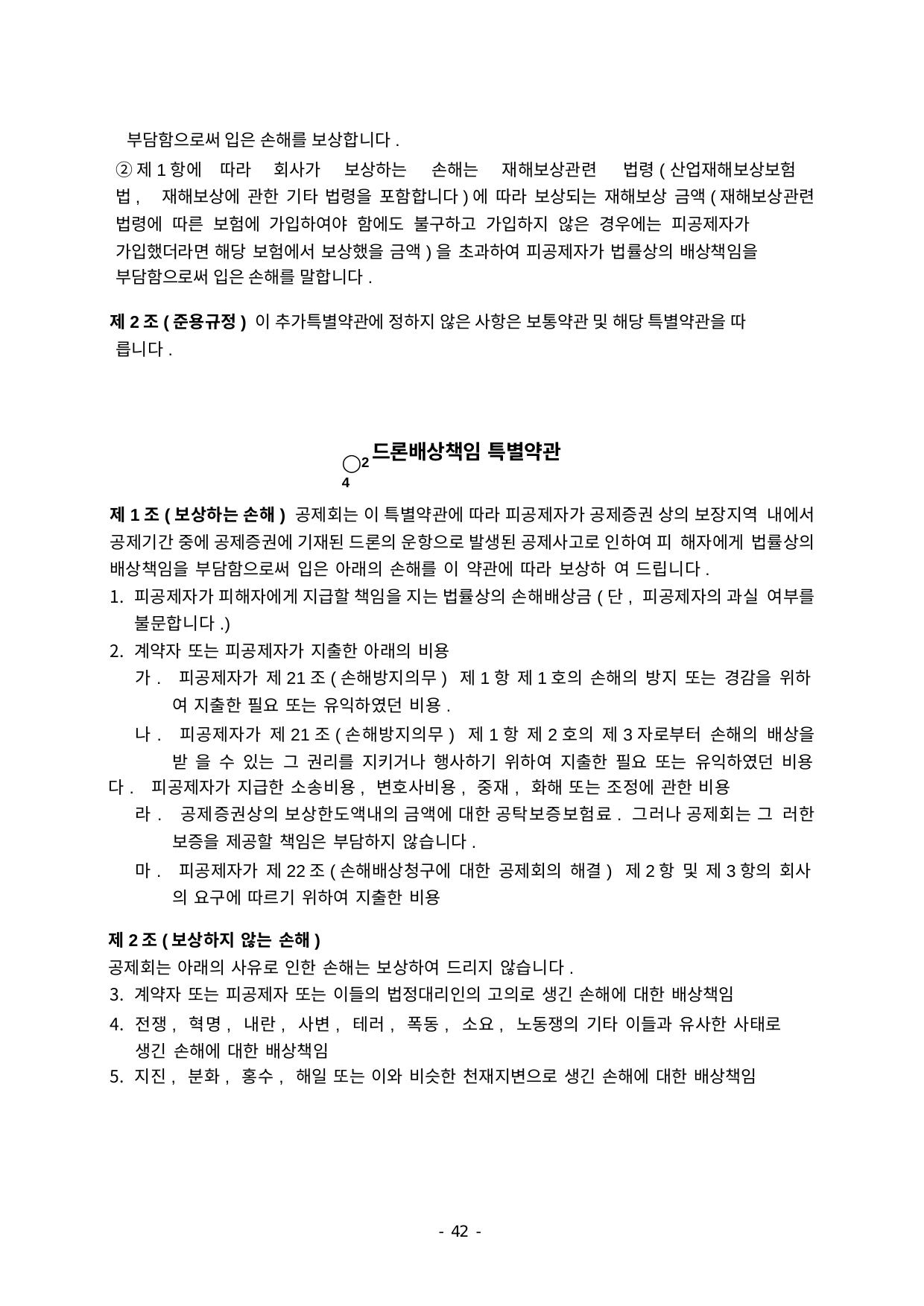

부담함으로써 입은 손해를 보상합니다.
②제1항에	따라	회사가	보상하는	손해는	재해보상관련	법령(산업재해보상보험법,  재해보상에 관한 기타 법령을 포함합니다)에 따라 보상되는 재해보상 금액(재해보상관련
법령에 따른 보험에 가입하여야 함에도 불구하고 가입하지 않은 경우에는 피공제자가  가입했더라면 해당 보험에서 보상했을 금액)을 초과하여 피공제자가 법률상의 배상책임을
부담함으로써 입은 손해를 말합니다.

제2조(준용규정) 이 추가특별약관에 정하지 않은 사항은 보통약관 및 해당 특별약관을 따  릅니다.
◯24
드론배상책임 특별약관
제1조(보상하는 손해) 공제회는 이 특별약관에 따라 피공제자가 공제증권 상의 보장지역  내에서 공제기간 중에 공제증권에 기재된 드론의 운항으로 발생된 공제사고로 인하여 피  해자에게 법률상의 배상책임을 부담함으로써 입은 아래의 손해를 이 약관에 따라 보상하  여 드립니다.
피공제자가 피해자에게 지급할 책임을 지는 법률상의 손해배상금(단, 피공제자의 과실  여부를 불문합니다.)
계약자 또는 피공제자가 지출한 아래의 비용
가. 피공제자가 제21조(손해방지의무) 제1항 제1호의 손해의 방지 또는 경감을 위하  여 지출한 필요 또는 유익하였던 비용.
나. 피공제자가 제21조(손해방지의무) 제1항 제2호의 제3자로부터 손해의 배상을 받  을 수 있는 그 권리를 지키거나 행사하기 위하여 지출한 필요 또는 유익하였던  비용
다. 피공제자가 지급한 소송비용, 변호사비용, 중재, 화해 또는 조정에 관한 비용
라.  공제증권상의 보상한도액내의 금액에 대한 공탁보증보험료. 그러나 공제회는 그  러한 보증을 제공할 책임은 부담하지 않습니다.
마. 피공제자가 제22조(손해배상청구에 대한 공제회의 해결) 제2항 및 제3항의 회사  의 요구에 따르기 위하여 지출한 비용

제2조(보상하지 않는 손해)
공제회는 아래의 사유로 인한 손해는 보상하여 드리지 않습니다.
계약자 또는 피공제자 또는 이들의 법정대리인의 고의로 생긴 손해에 대한 배상책임
전쟁, 혁명, 내란, 사변, 테러, 폭동, 소요, 노동쟁의 기타 이들과 유사한 사태로 생긴  손해에 대한 배상책임
지진, 분화, 홍수, 해일 또는 이와 비슷한 천재지변으로 생긴 손해에 대한 배상책임
- 42 -